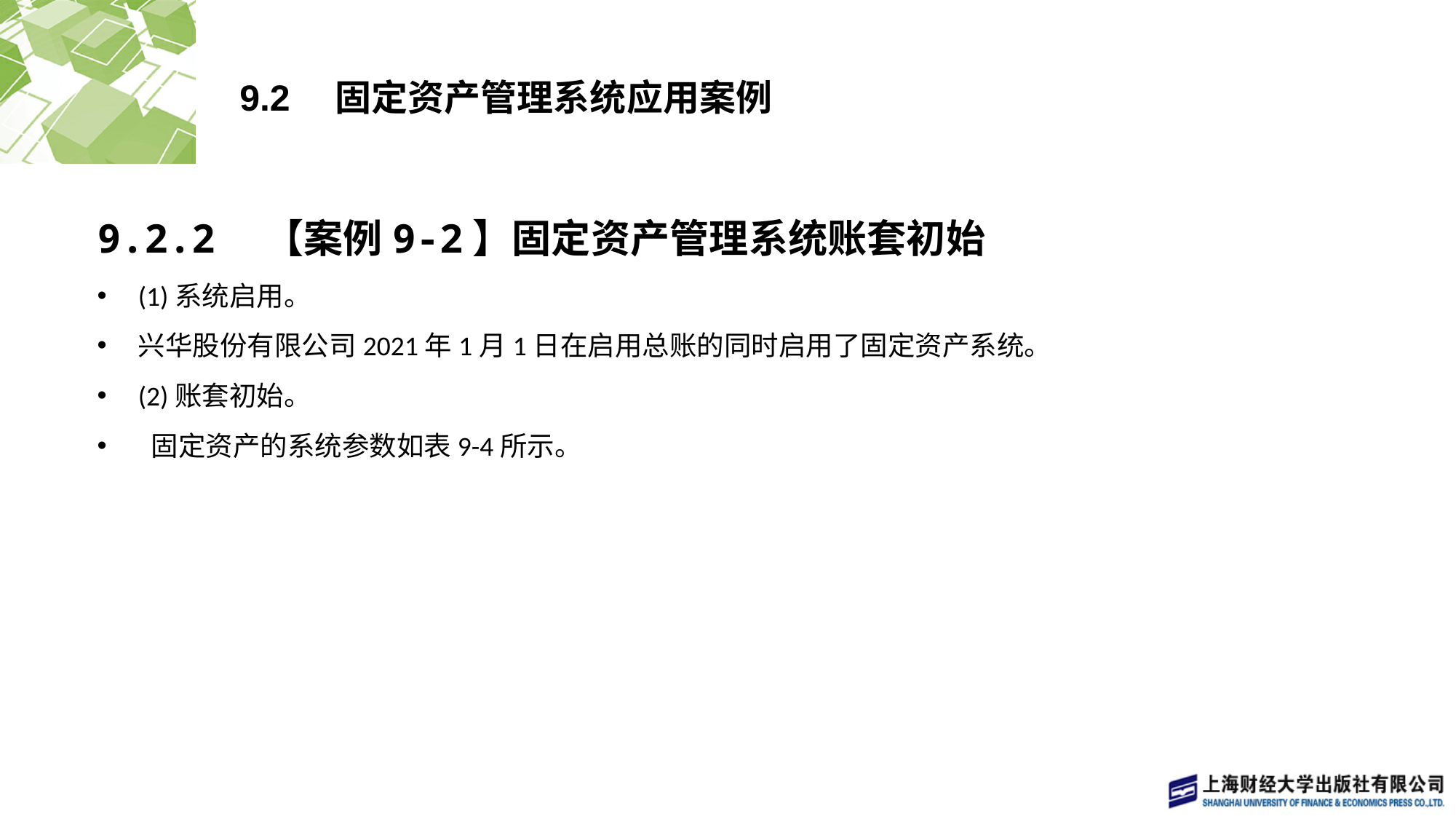

# 9.2　固定资产管理系统应用案例
9.2.2　【案例9-2】固定资产管理系统账套初始
(1)系统启用。
兴华股份有限公司2021年1月1日在启用总账的同时启用了固定资产系统。
(2)账套初始。
 固定资产的系统参数如表9-4所示。